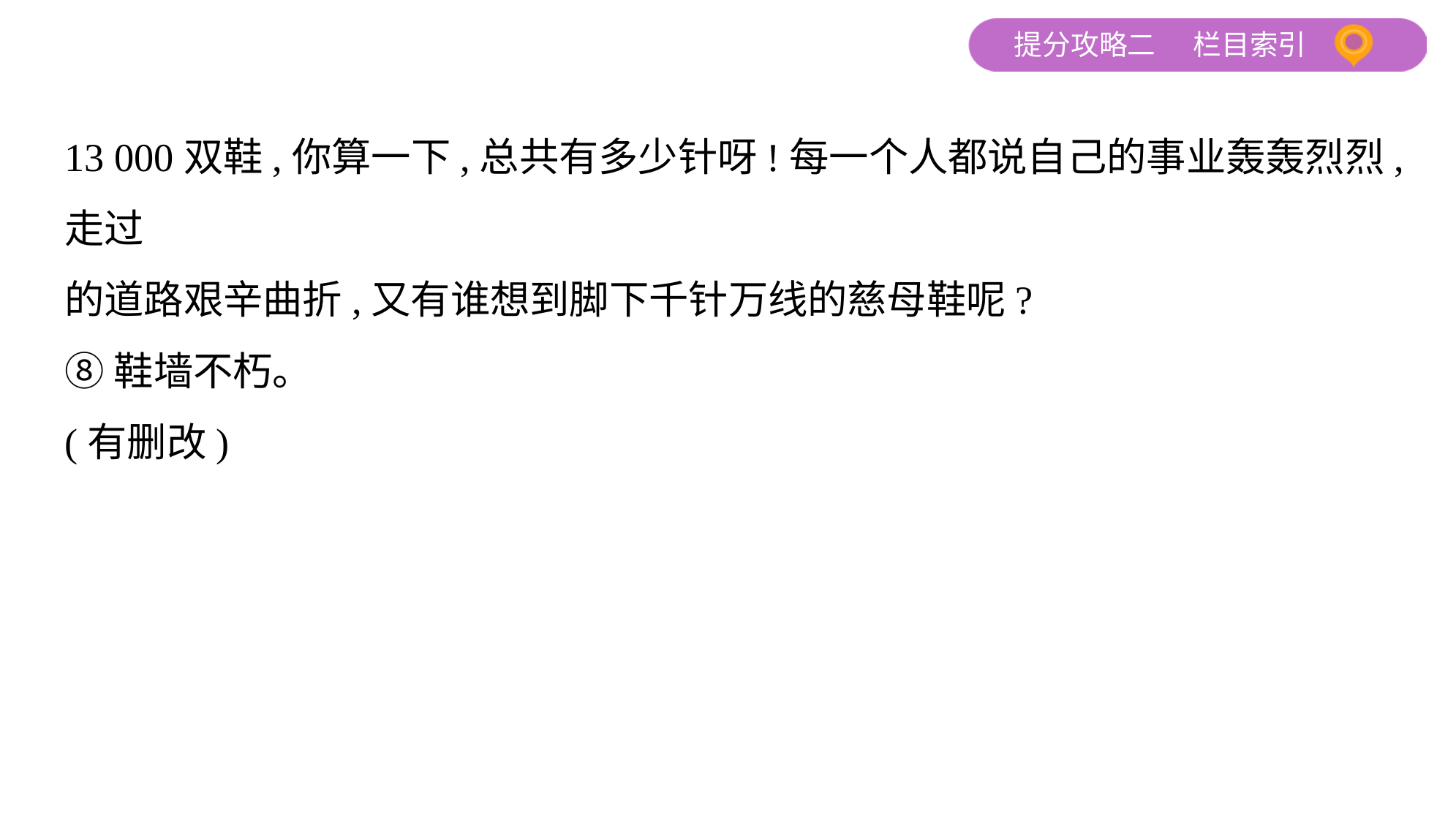

13 000双鞋,你算一下,总共有多少针呀!每一个人都说自己的事业轰轰烈烈,走过
的道路艰辛曲折,又有谁想到脚下千针万线的慈母鞋呢?
⑧鞋墙不朽。
(有删改)